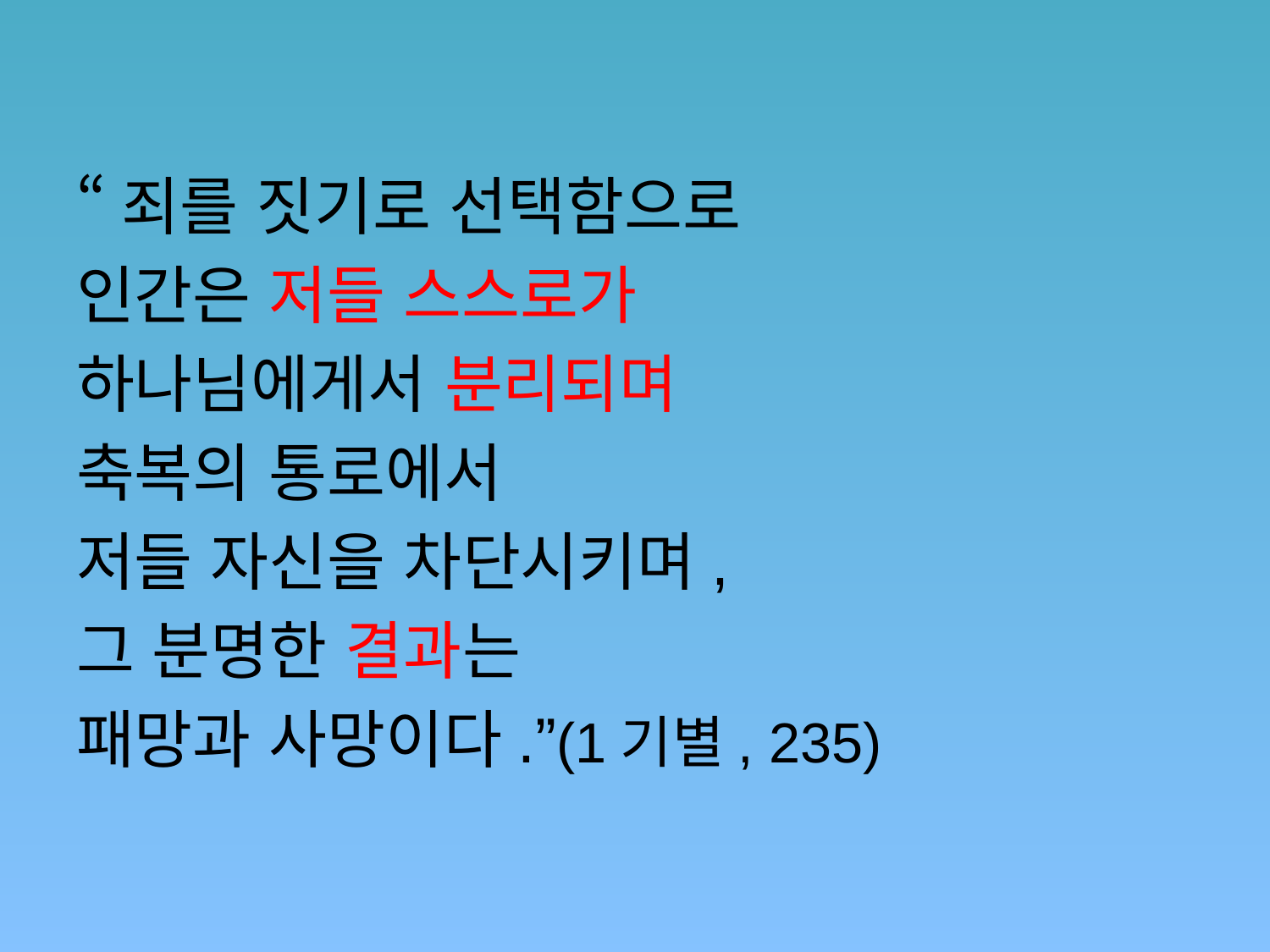

#

“죄를 짓기로 선택함으로
인간은 저들 스스로가
하나님에게서 분리되며
축복의 통로에서
저들 자신을 차단시키며,
그 분명한 결과는
패망과 사망이다.”(1기별, 235)